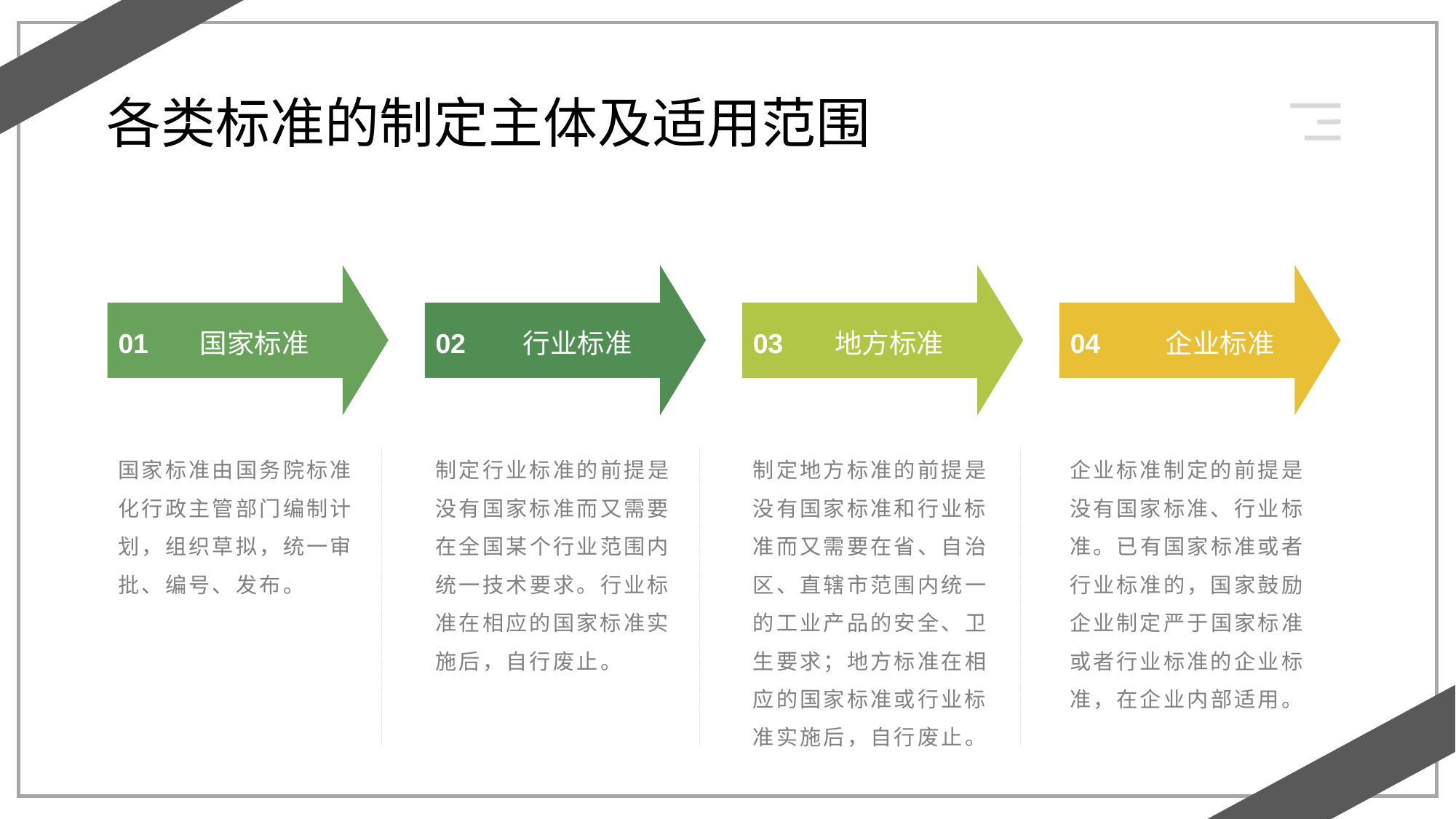

各类标准的制定主体及适用范围

01
02
03
04
企业标准
国家标准
行业标准
地方标准
企业标准制定的前提是没有国家标准、行业标准。已有国家标准或者行业标准的，国家鼓励企业制定严于国家标准或者行业标准的企业标准，在企业内部适用。
国家标准由国务院标准化行政主管部门编制计划，组织草拟，统一审批、编号、发布。
制定行业标准的前提是没有国家标准而又需要在全国某个行业范围内统一技术要求。行业标准在相应的国家标准实施后，自行废止。
制定地方标准的前提是没有国家标准和行业标准而又需要在省、自治区、直辖市范围内统一的工业产品的安全、卫生要求；地方标准在相应的国家标准或行业标准实施后，自行废止。